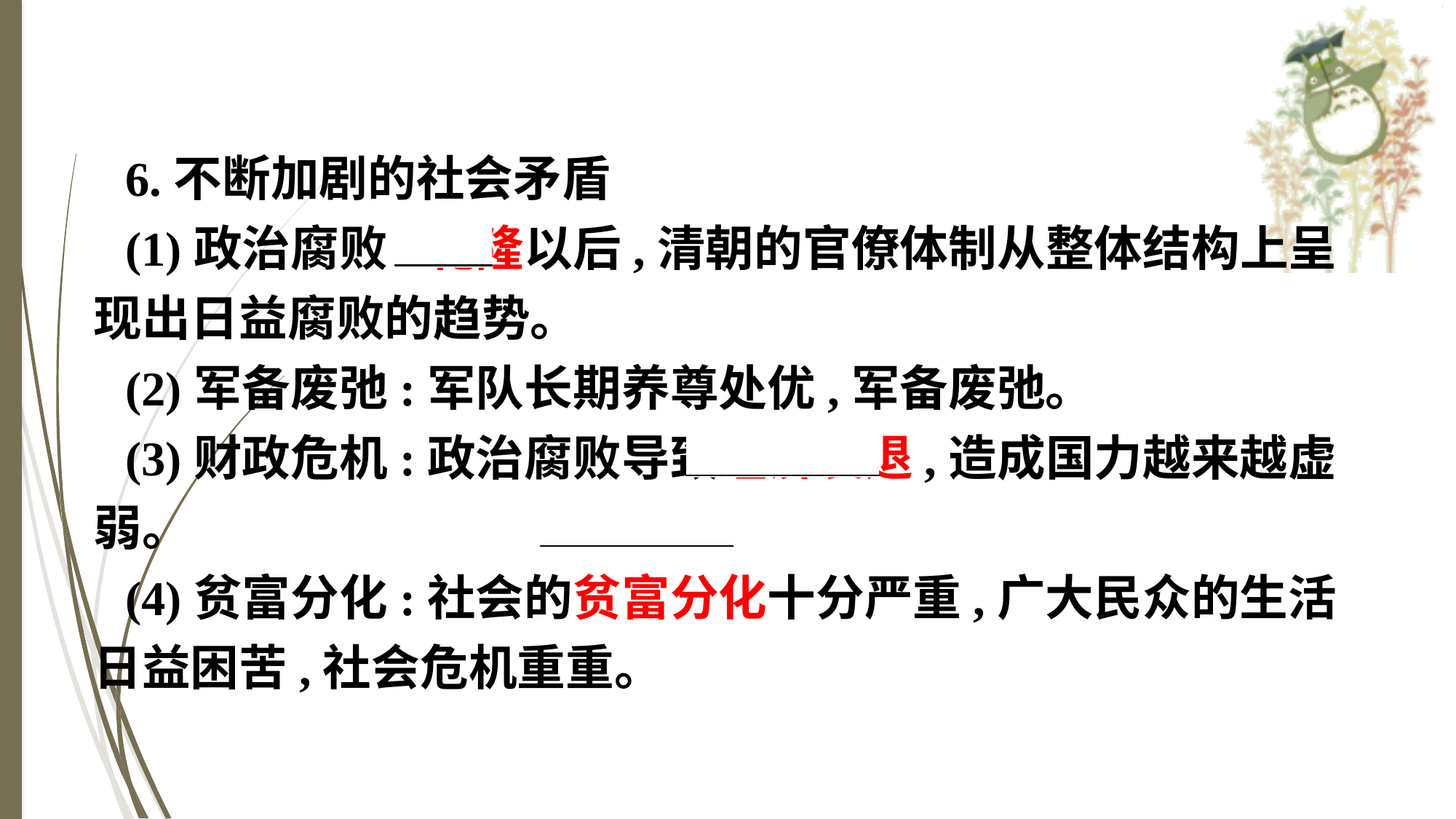

6.不断加剧的社会矛盾
(1)政治腐败:乾隆以后,清朝的官僚体制从整体结构上呈现出日益腐败的趋势。
(2)军备废弛:军队长期养尊处优,军备废弛。
(3)财政危机:政治腐败导致经济衰退,造成国力越来越虚弱。
(4)贫富分化:社会的贫富分化十分严重,广大民众的生活日益困苦,社会危机重重。